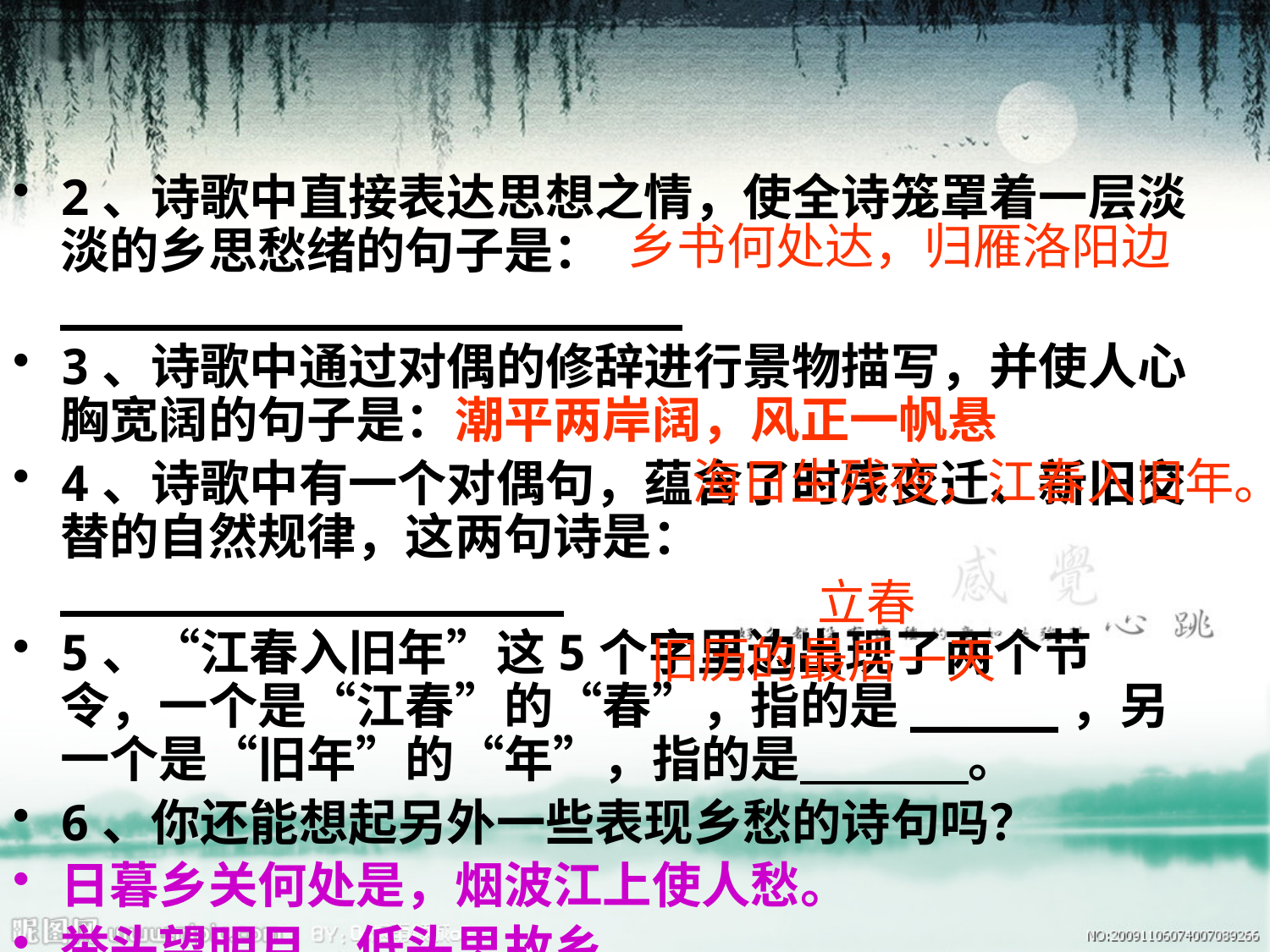

2、诗歌中直接表达思想之情，使全诗笼罩着一层淡淡的乡思愁绪的句子是：_____________________
3、诗歌中通过对偶的修辞进行景物描写，并使人心胸宽阔的句子是：潮平两岸阔，风正一帆悬
4、诗歌中有一个对偶句，蕴含了时序变迁、新旧交替的自然规律，这两句诗是：_________________
5、“江春入旧年”这5个字里边出现了两个节令，一个是“江春”的“春”，指的是_____，另一个是“旧年”的“年”，指的是               。
6、你还能想起另外一些表现乡愁的诗句吗？
日暮乡关何处是，烟波江上使人愁。
举头望明月，低头思故乡。
乡书何处达，归雁洛阳边
海日生残夜，江春入旧年。

立春
旧历的最后一天